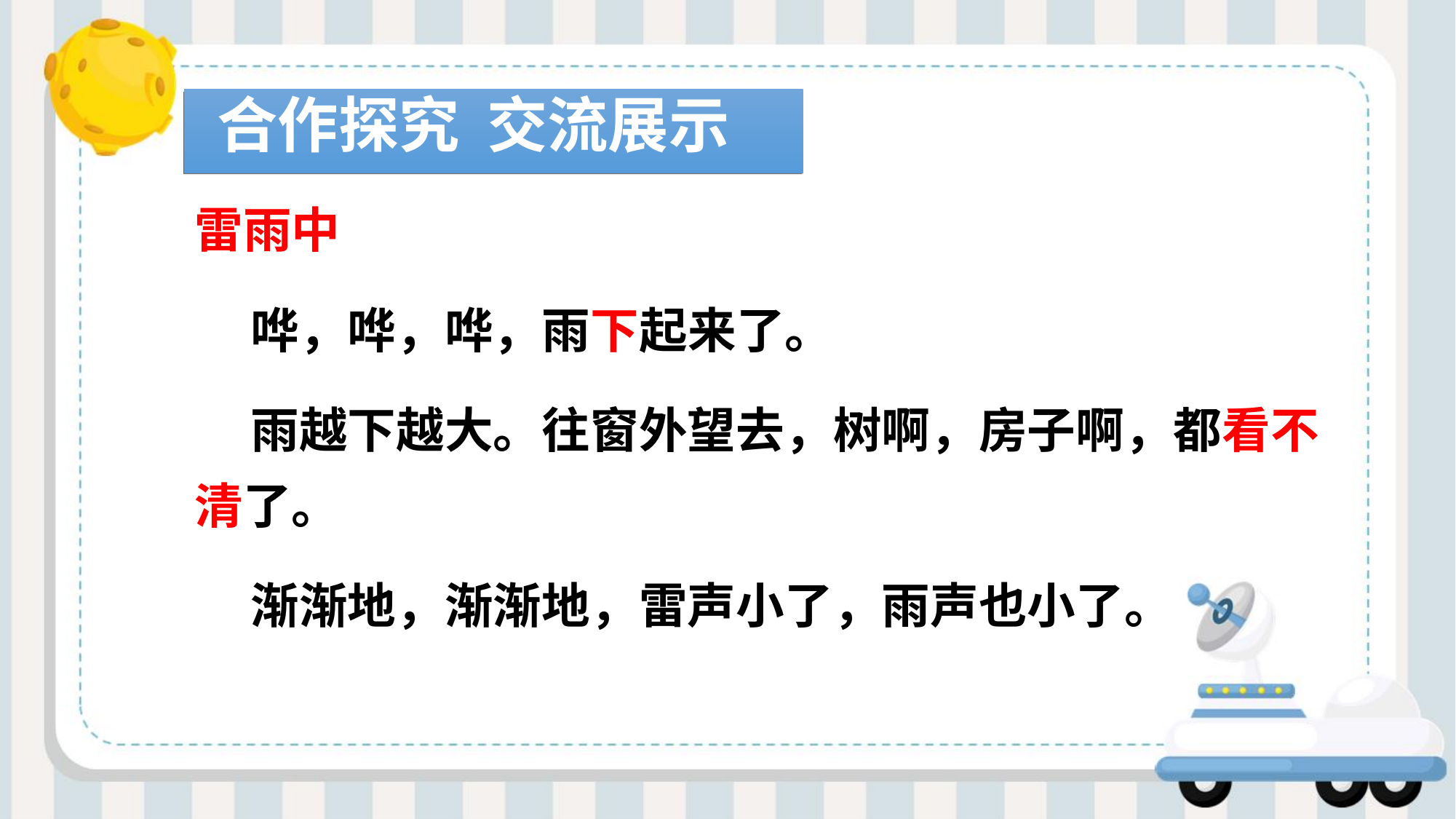

合作探究  交流展示
雷雨中
    哗，哗，哗，雨下起来了。
    雨越下越大。往窗外望去，树啊，房子啊，都看不清了。
    渐渐地，渐渐地，雷声小了，雨声也小了。